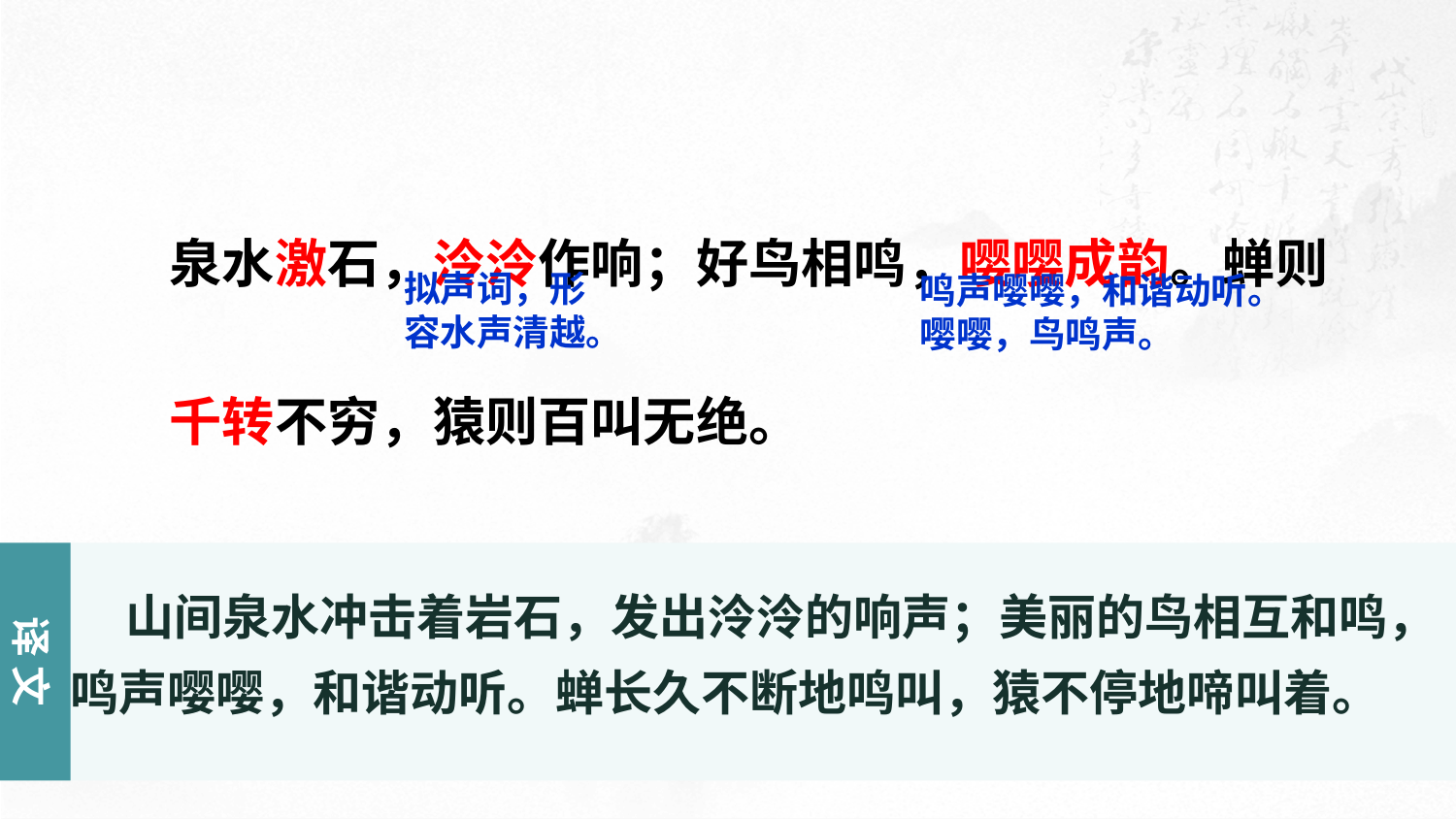

泉水激石，泠泠作响；好鸟相鸣，嘤嘤成韵。蝉则千转不穷，猿则百叫无绝。
拟声词，形容水声清越。
鸣声嘤嘤，和谐动听。嘤嘤，鸟鸣声。

译 文
    山间泉水冲击着岩石，发出泠泠的响声；美丽的鸟相互和鸣，鸣声嘤嘤，和谐动听。蝉长久不断地鸣叫，猿不停地啼叫着。